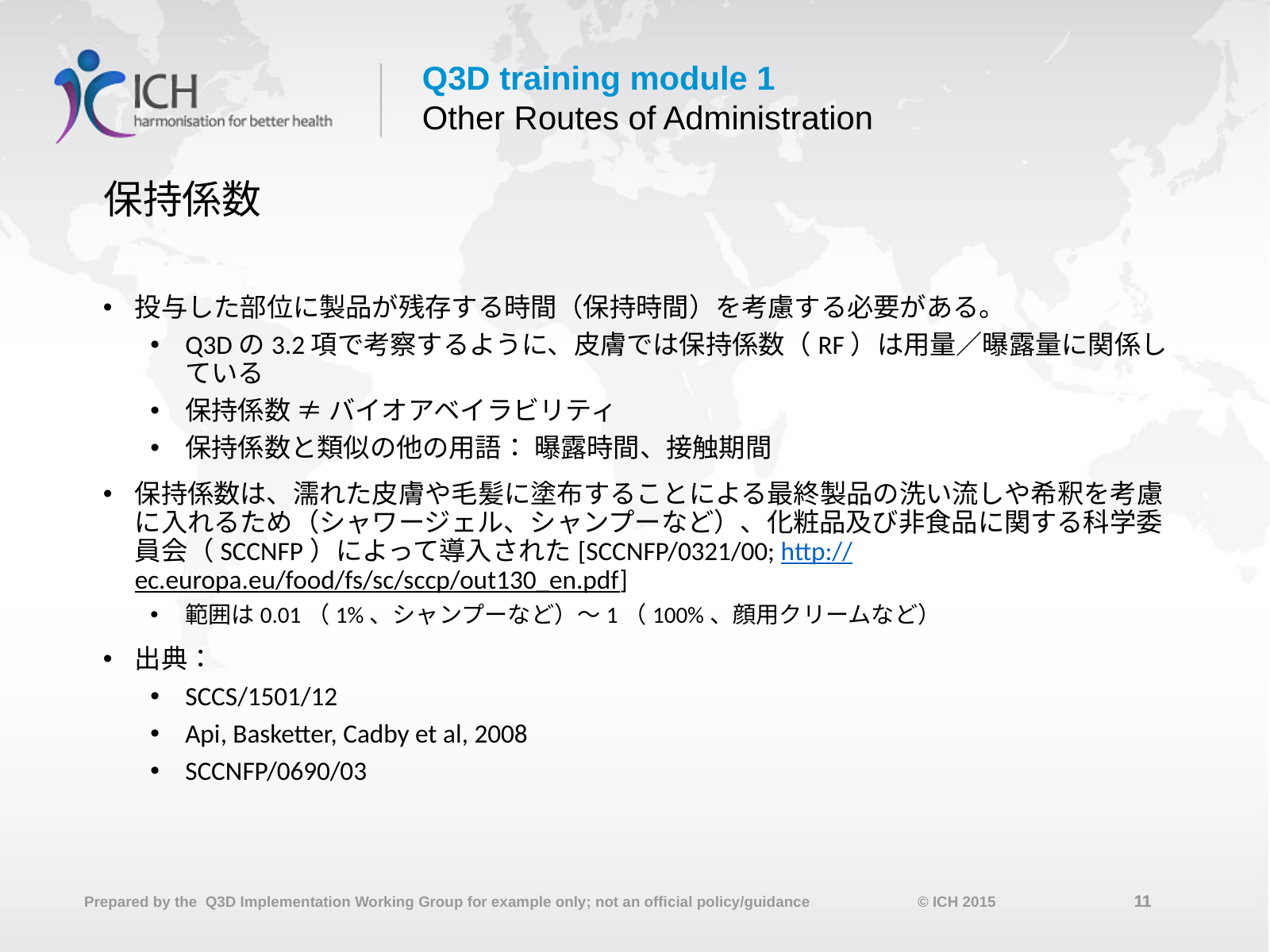

# 保持係数
投与した部位に製品が残存する時間（保持時間）を考慮する必要がある。
Q3Dの3.2項で考察するように、皮膚では保持係数（RF）は用量／曝露量に関係している
保持係数 ≠ バイオアベイラビリティ
保持係数と類似の他の用語： 曝露時間、接触期間
保持係数は、濡れた皮膚や毛髪に塗布することによる最終製品の洗い流しや希釈を考慮に入れるため（シャワージェル、シャンプーなど）、化粧品及び非食品に関する科学委員会（SCCNFP）によって導入された[SCCNFP/0321/00; http://ec.europa.eu/food/fs/sc/sccp/out130_en.pdf]
範囲は0.01（1%、シャンプーなど）～1（100%、顔用クリームなど）
出典：
SCCS/1501/12
Api, Basketter, Cadby et al, 2008
SCCNFP/0690/03